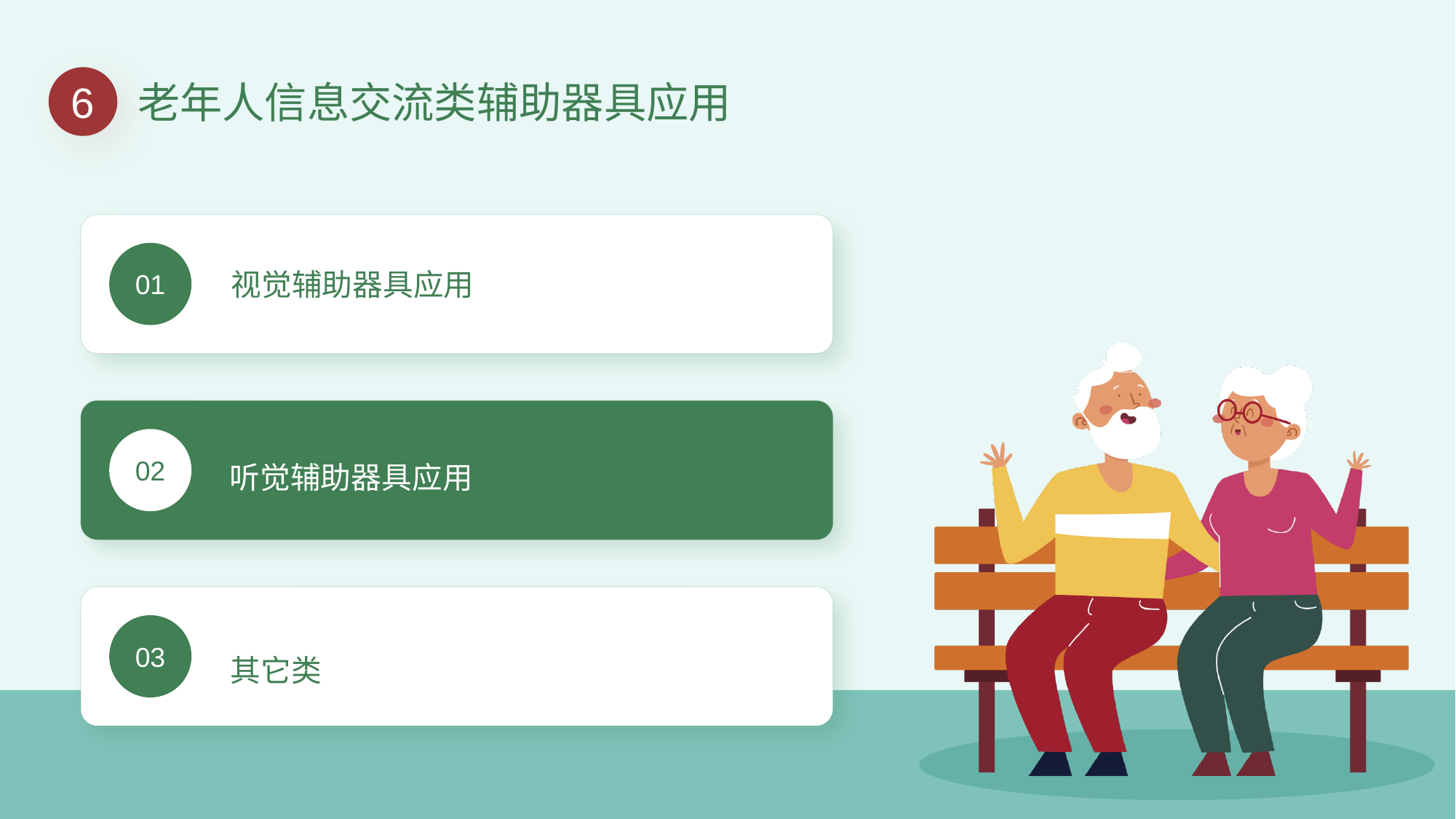

6
老年人信息交流类辅助器具应用

01
视觉辅助器具应用

02
听觉辅助器具应用

03
其它类